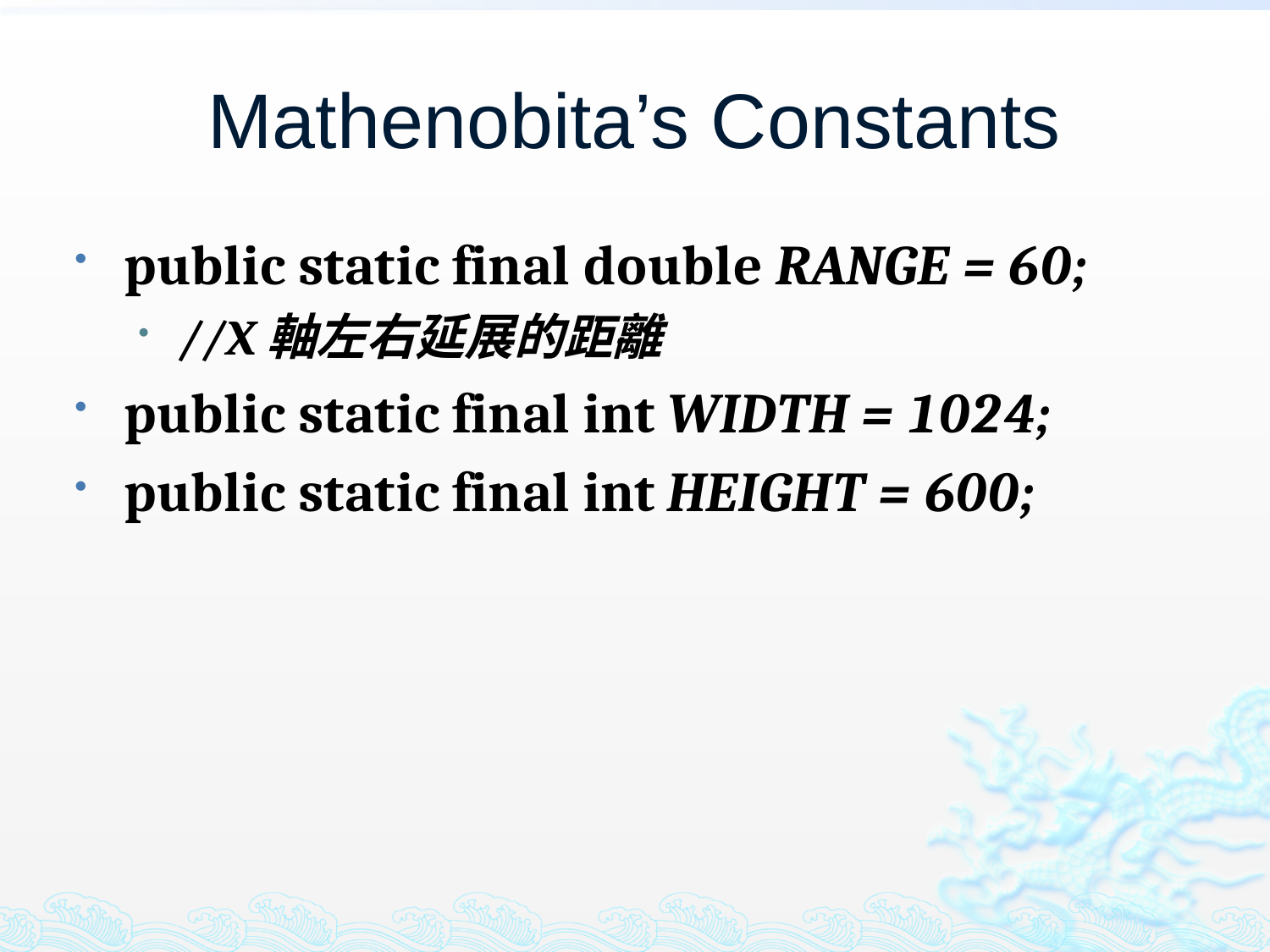

# Mathenobita’s Constants
public static final double RANGE = 60;
//X軸左右延展的距離
public static final int WIDTH = 1024;
public static final int HEIGHT = 600;